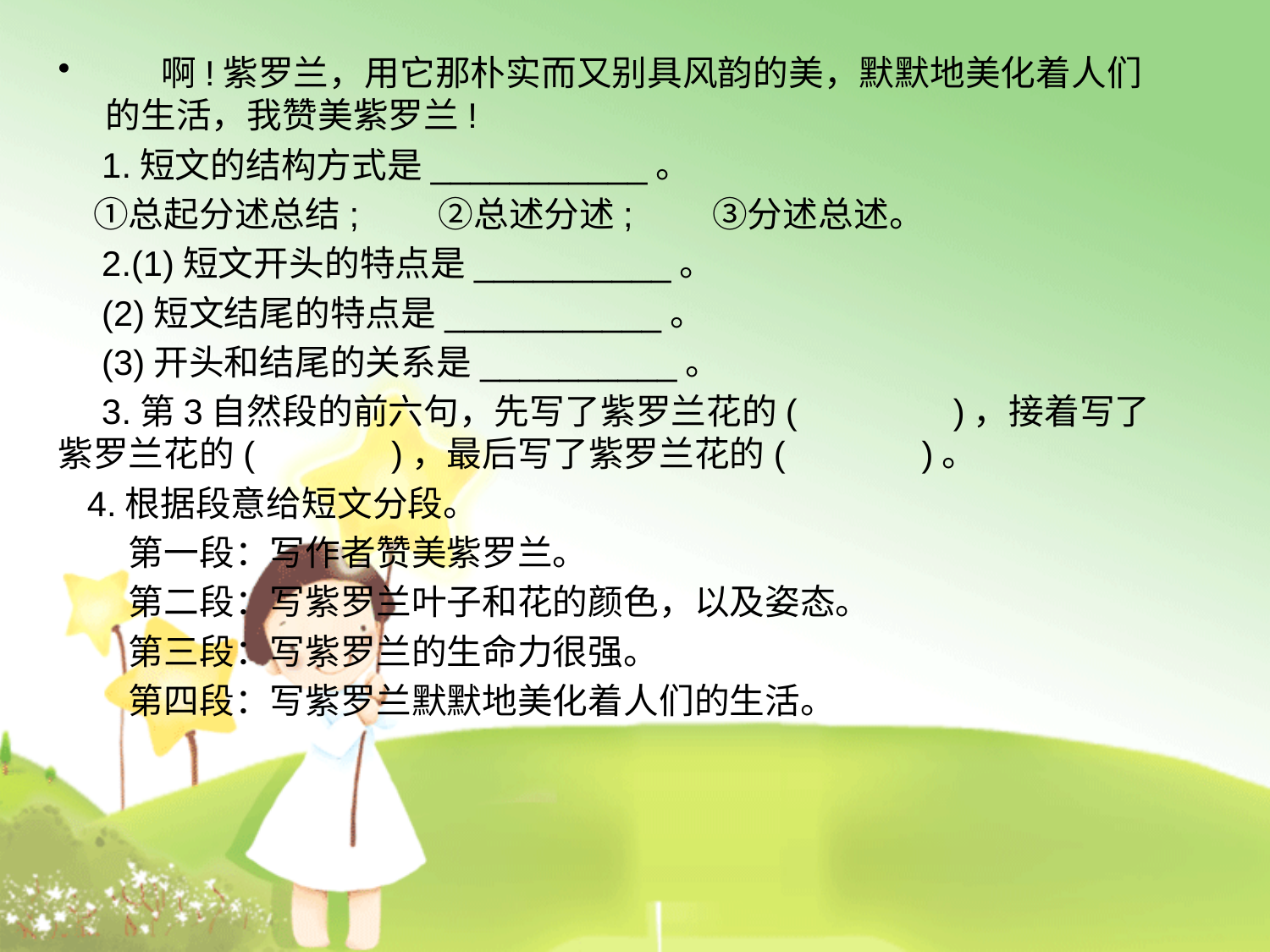

啊!紫罗兰，用它那朴实而又别具风韵的美，默默地美化着人们的生活，我赞美紫罗兰!
　1.短文的结构方式是___________。
　①总起分述总结;　　②总述分述;　　③分述总述。
　2.(1)短文开头的特点是__________。
　(2)短文结尾的特点是___________。
　(3)开头和结尾的关系是__________。
　3.第3自然段的前六句，先写了紫罗兰花的(                )，接着写了紫罗兰花的(              )，最后写了紫罗兰花的(              )。
   4.根据段意给短文分段。
　　第一段：写作者赞美紫罗兰。
　　第二段：写紫罗兰叶子和花的颜色，以及姿态。
　　第三段：写紫罗兰的生命力很强。
　　第四段：写紫罗兰默默地美化着人们的生活。